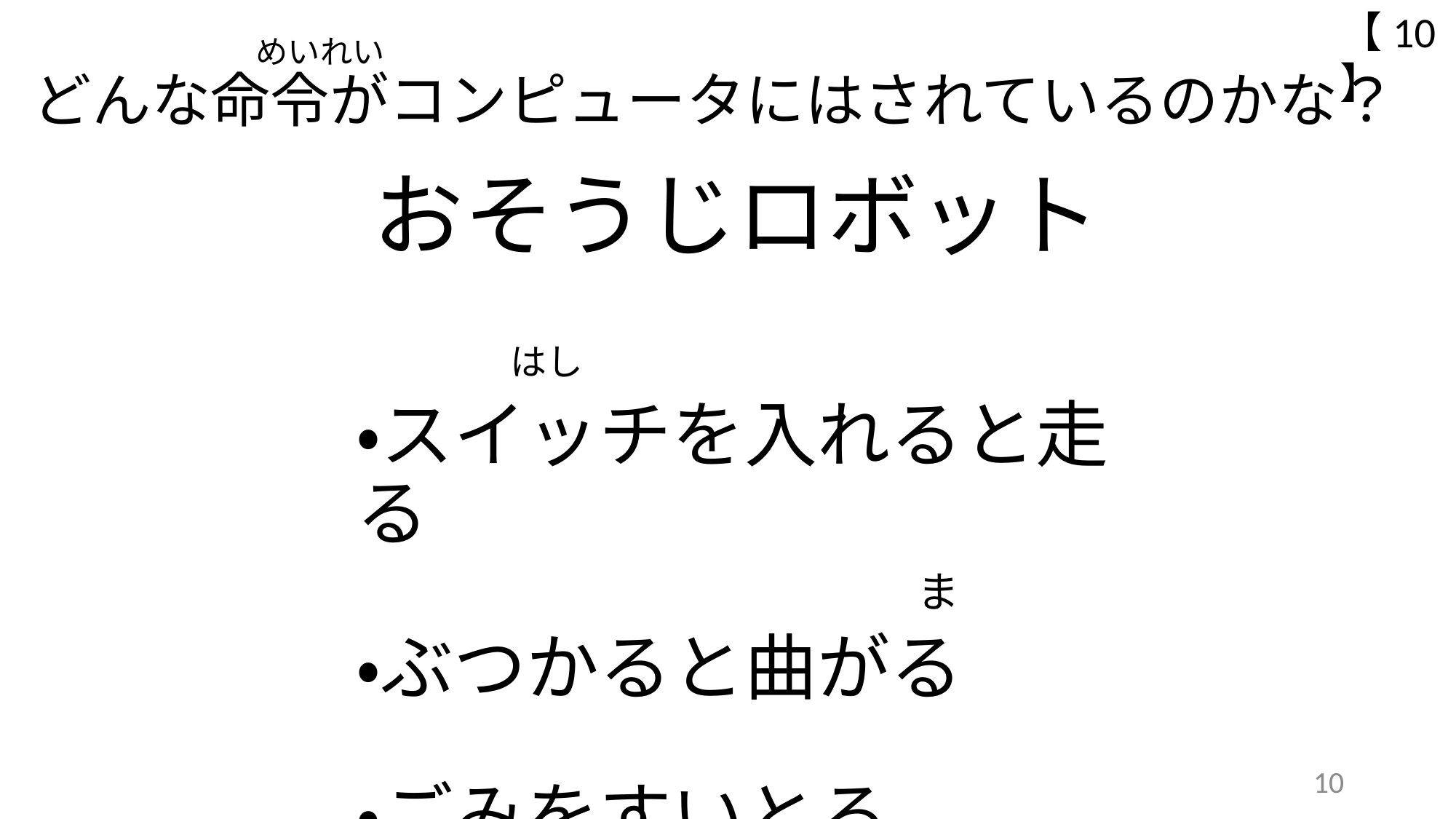

【10】
# めいれい どんな命令がコンピュータにはされているのかな？
おそうじロボット
　　　　　　　　　　　　　　　　　　　　　　　　　 はし
・スイッチを入れると走る
　　　　　　　　　　　　　 ま
・ぶつかると曲がる

・ごみをすいとる
10